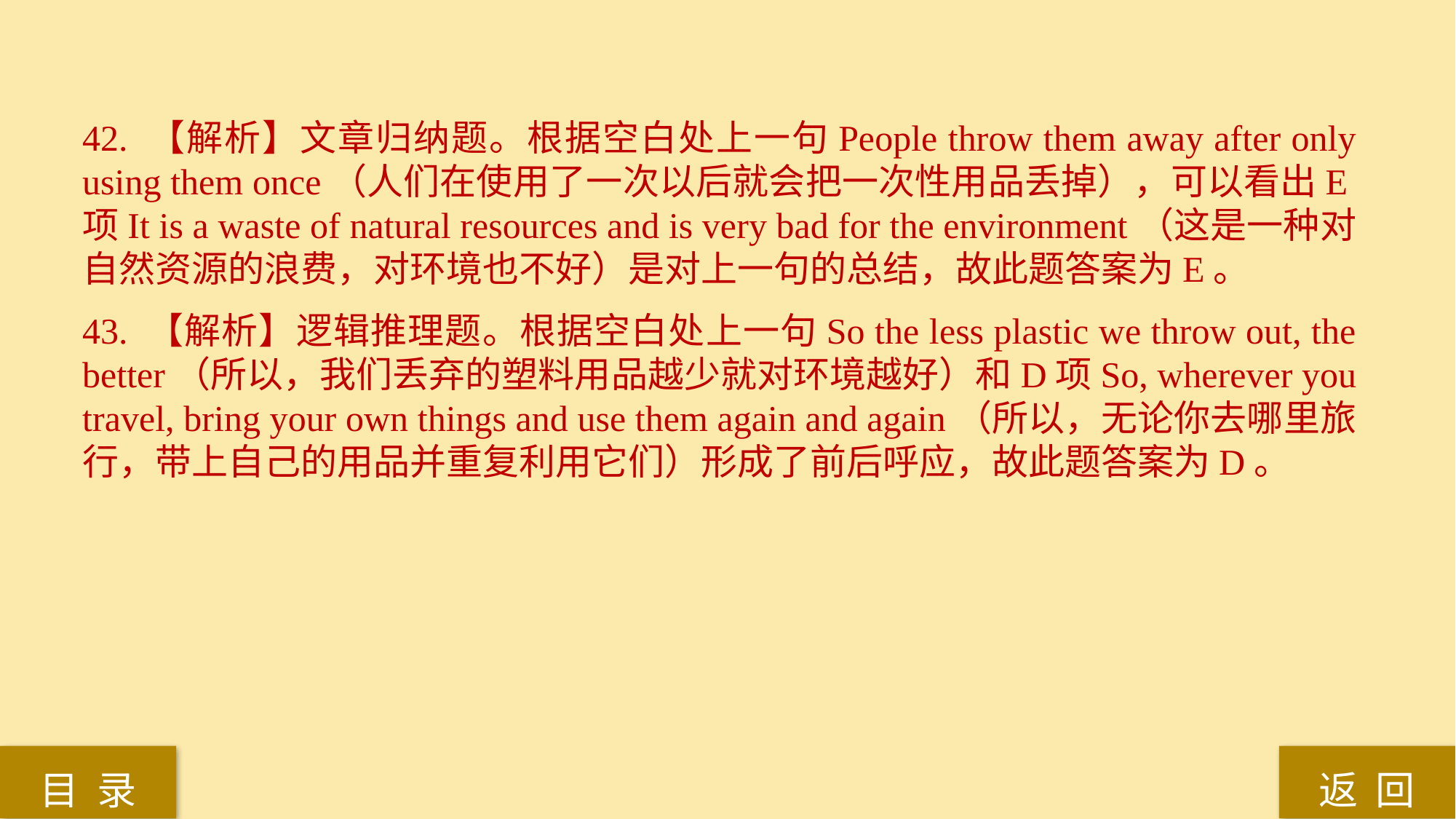

42. 【解析】文章归纳题。根据空白处上一句People throw them away after only using them once（人们在使用了一次以后就会把一次性用品丢掉），可以看出E项It is a waste of natural resources and is very bad for the environment（这是一种对自然资源的浪费，对环境也不好）是对上一句的总结，故此题答案为E。
43. 【解析】逻辑推理题。根据空白处上一句So the less plastic we throw out, the better（所以，我们丢弃的塑料用品越少就对环境越好）和D项So, wherever you travel, bring your own things and use them again and again（所以，无论你去哪里旅行，带上自己的用品并重复利用它们）形成了前后呼应，故此题答案为D。
返  回